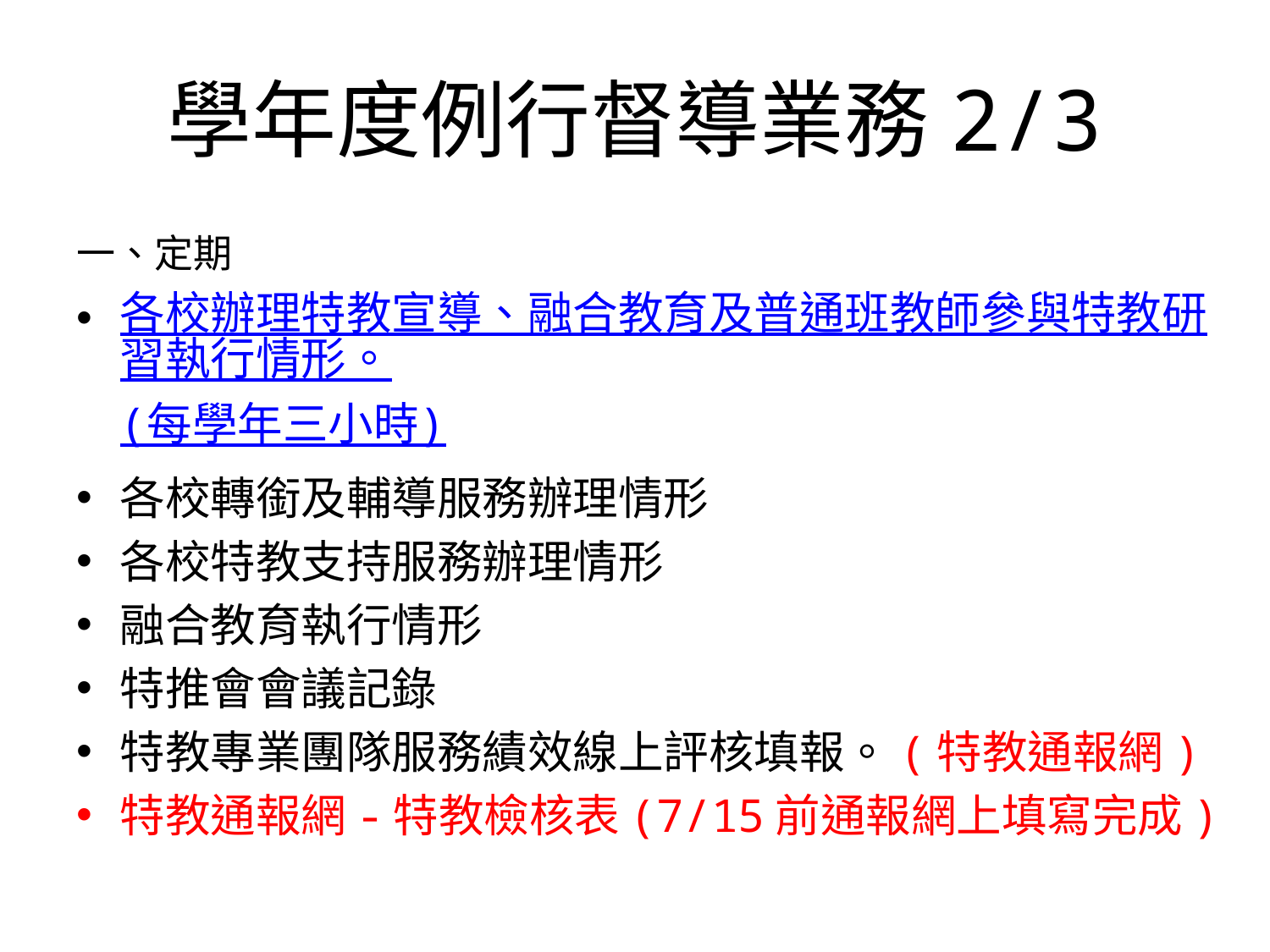

# 學年度例行督導業務2/3
一、定期
各校辦理特教宣導、融合教育及普通班教師參與特教研習執行情形。(每學年三小時)
各校轉銜及輔導服務辦理情形
各校特教支持服務辦理情形
融合教育執行情形
特推會會議記錄
特教專業團隊服務績效線上評核填報。(特教通報網)
特教通報網-特教檢核表(7/15前通報網上填寫完成)